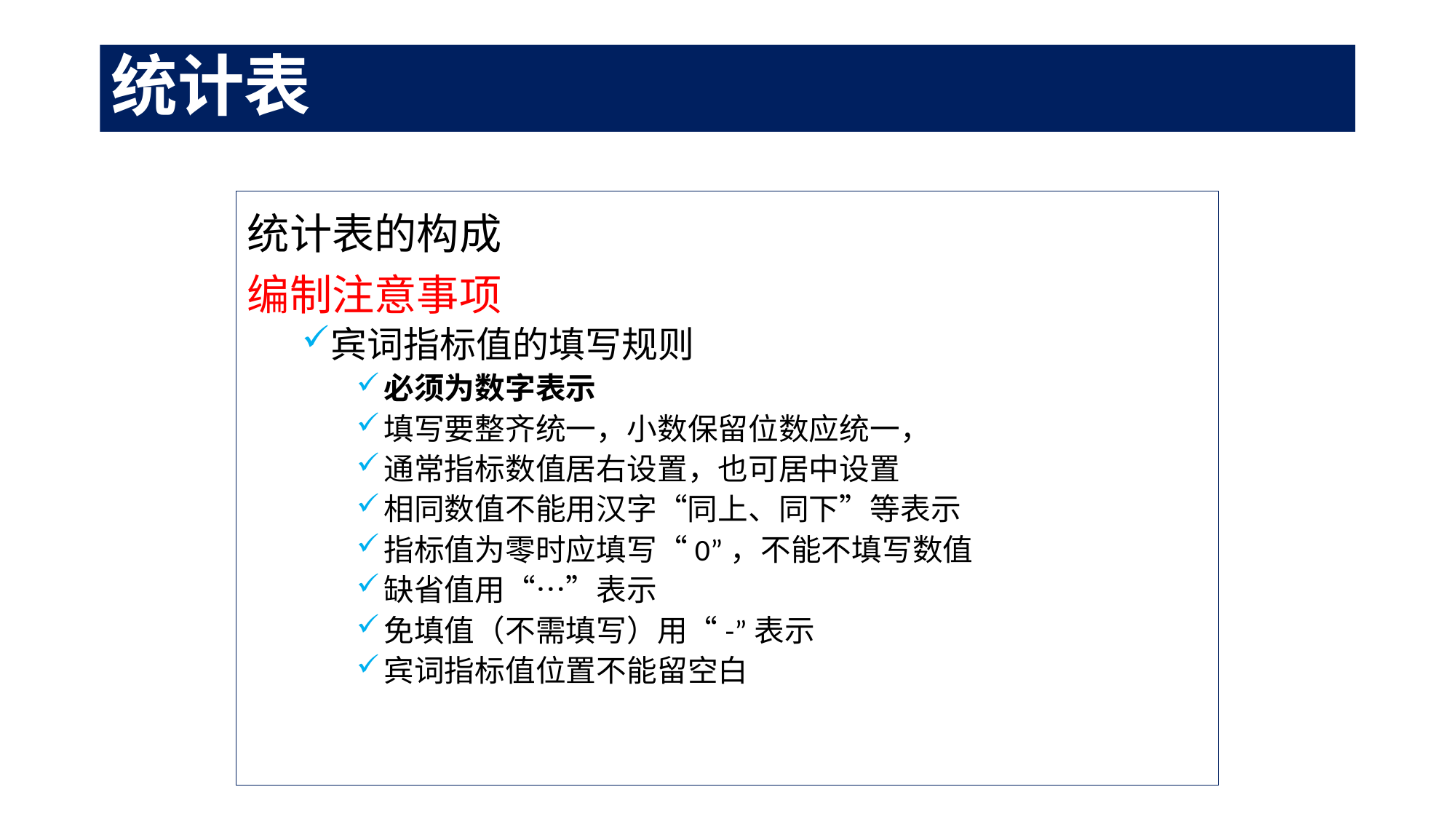

# 统计表
统计表的构成
编制注意事项
宾词指标值的填写规则
必须为数字表示
填写要整齐统一，小数保留位数应统一，
通常指标数值居右设置，也可居中设置
相同数值不能用汉字“同上、同下”等表示
指标值为零时应填写“0”，不能不填写数值
缺省值用“…”表示
免填值（不需填写）用“-”表示
宾词指标值位置不能留空白